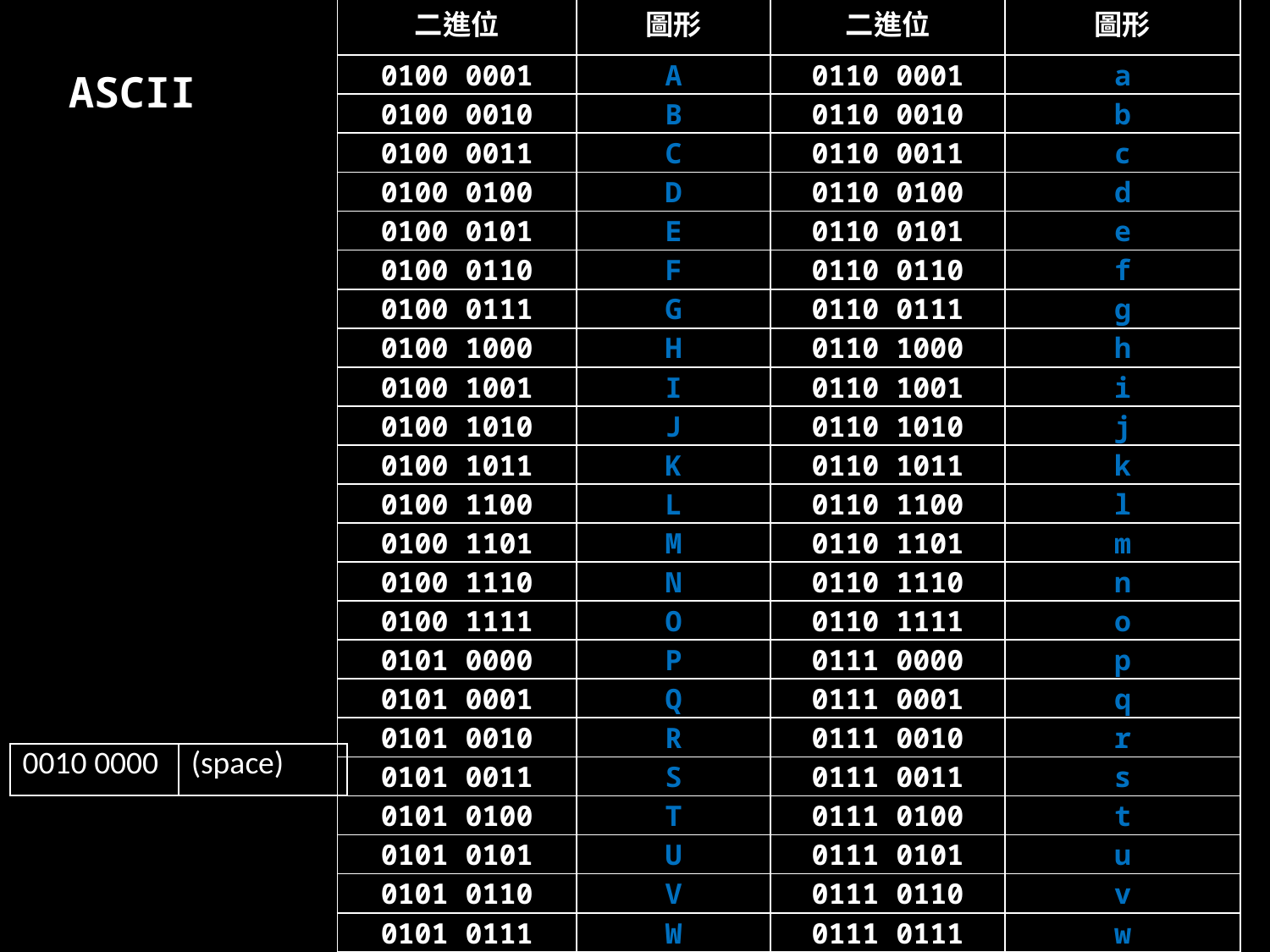

| 二進位 | 圖形 | 二進位 | 圖形 |
| --- | --- | --- | --- |
| 0100 0001 | A | 0110 0001 | a |
| 0100 0010 | B | 0110 0010 | b |
| 0100 0011 | C | 0110 0011 | c |
| 0100 0100 | D | 0110 0100 | d |
| 0100 0101 | E | 0110 0101 | e |
| 0100 0110 | F | 0110 0110 | f |
| 0100 0111 | G | 0110 0111 | g |
| 0100 1000 | H | 0110 1000 | h |
| 0100 1001 | I | 0110 1001 | i |
| 0100 1010 | J | 0110 1010 | j |
| 0100 1011 | K | 0110 1011 | k |
| 0100 1100 | L | 0110 1100 | l |
| 0100 1101 | M | 0110 1101 | m |
| 0100 1110 | N | 0110 1110 | n |
| 0100 1111 | O | 0110 1111 | o |
| 0101 0000 | P | 0111 0000 | p |
| 0101 0001 | Q | 0111 0001 | q |
| 0101 0010 | R | 0111 0010 | r |
| 0101 0011 | S | 0111 0011 | s |
| 0101 0100 | T | 0111 0100 | t |
| 0101 0101 | U | 0111 0101 | u |
| 0101 0110 | V | 0111 0110 | v |
| 0101 0111 | W | 0111 0111 | w |
| 0101 1000 | X | 0111 1000 | x |
| 0101 1001 | Y | 0111 1001 | y |
| 0101 1010 | Z | 0111 1010 | z |
ASCII
| 0010 0000 | (space) |
| --- | --- |